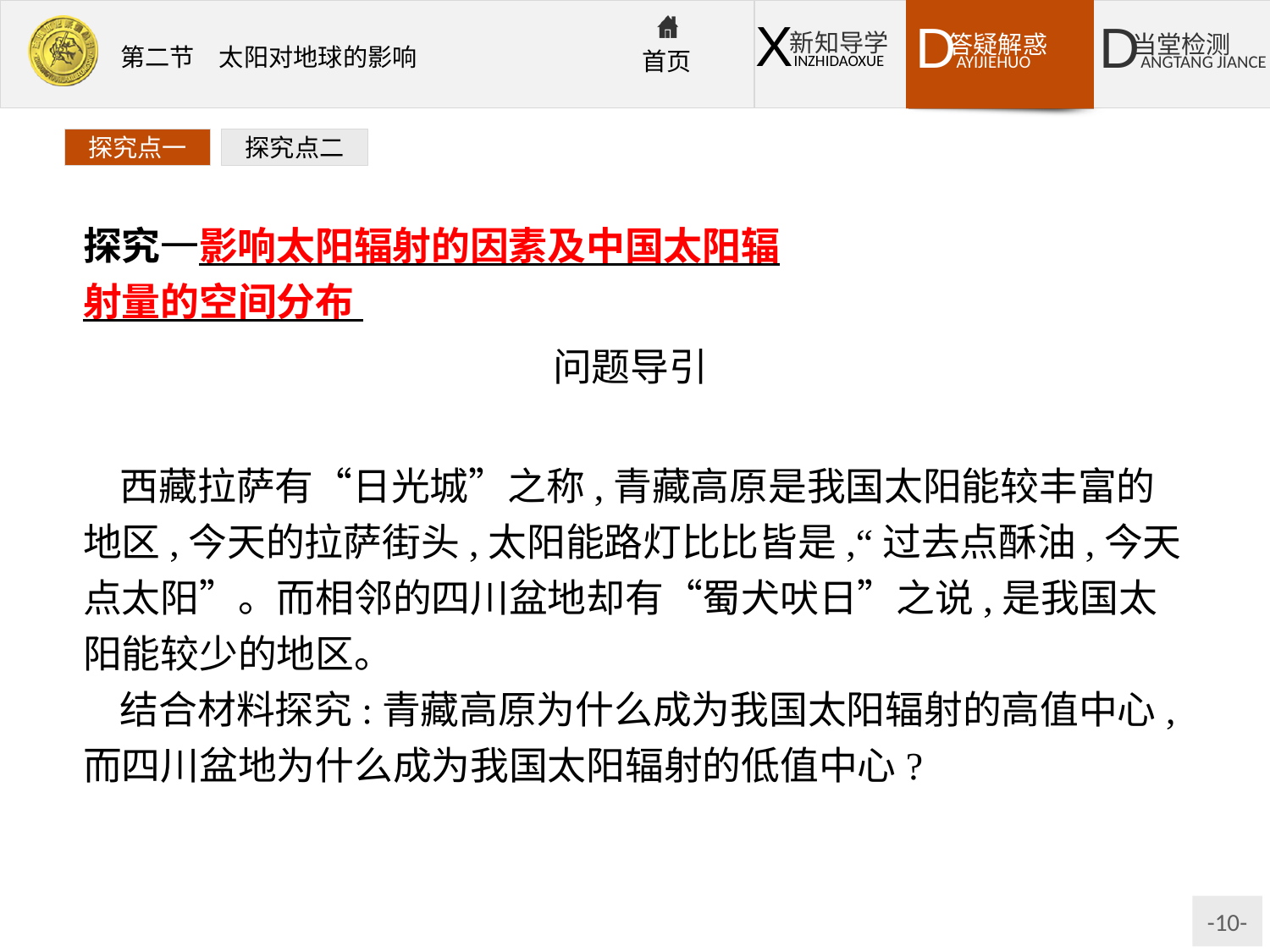

探究点一
探究点二
探究一影响太阳辐射的因素及中国太阳辐
射量的空间分布
问题导引
西藏拉萨有“日光城”之称,青藏高原是我国太阳能较丰富的地区,今天的拉萨街头,太阳能路灯比比皆是,“过去点酥油,今天点太阳”。而相邻的四川盆地却有“蜀犬吠日”之说,是我国太阳能较少的地区。
结合材料探究:青藏高原为什么成为我国太阳辐射的高值中心,而四川盆地为什么成为我国太阳辐射的低值中心?